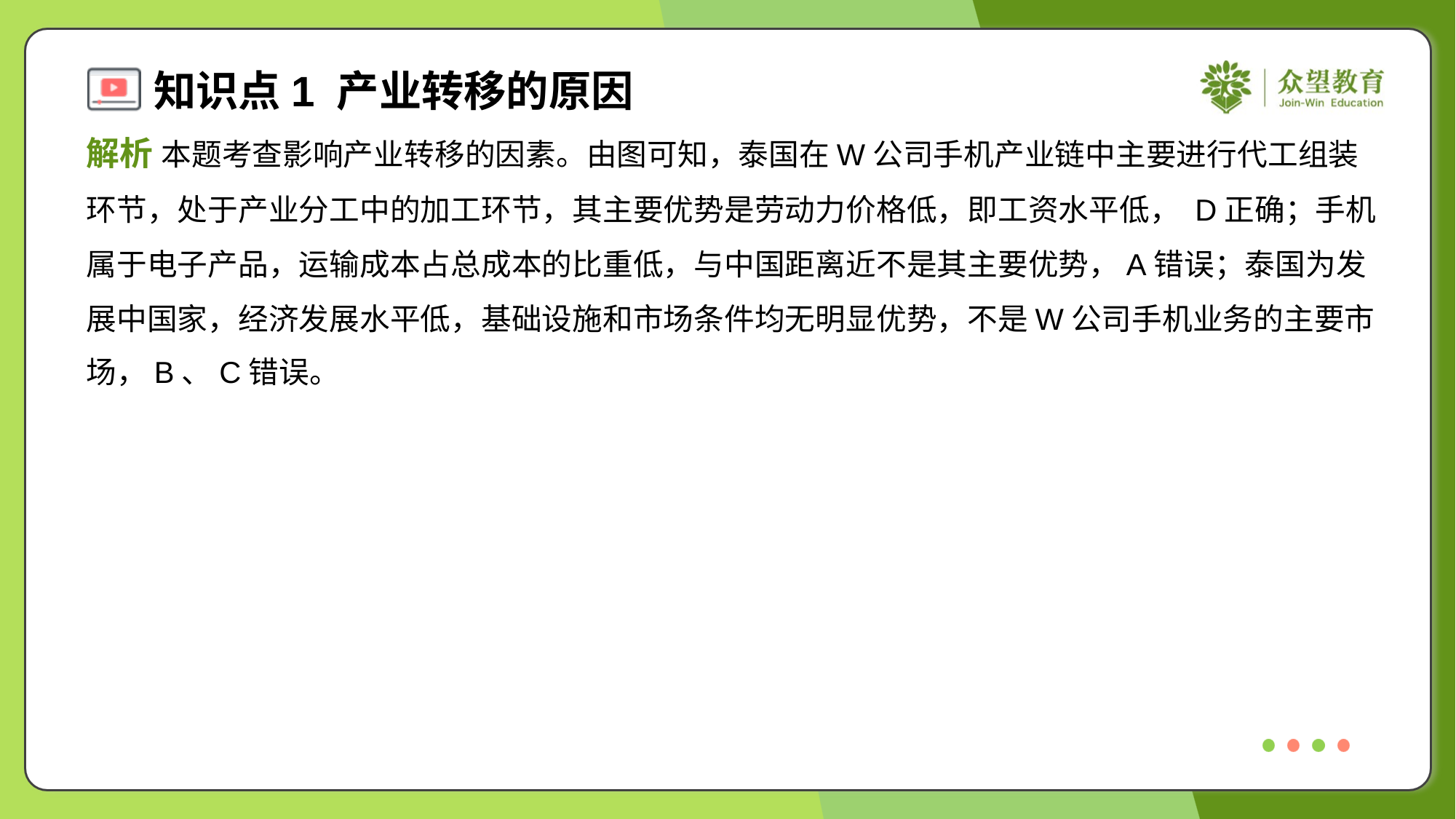

解析 本题考查影响产业转移的因素。由图可知，泰国在W公司手机产业链中主要进行代工组装
环节，处于产业分工中的加工环节，其主要优势是劳动力价格低，即工资水平低， D正确；手机
属于电子产品，运输成本占总成本的比重低，与中国距离近不是其主要优势，A错误；泰国为发
展中国家，经济发展水平低，基础设施和市场条件均无明显优势，不是W公司手机业务的主要市
场，B、C错误。